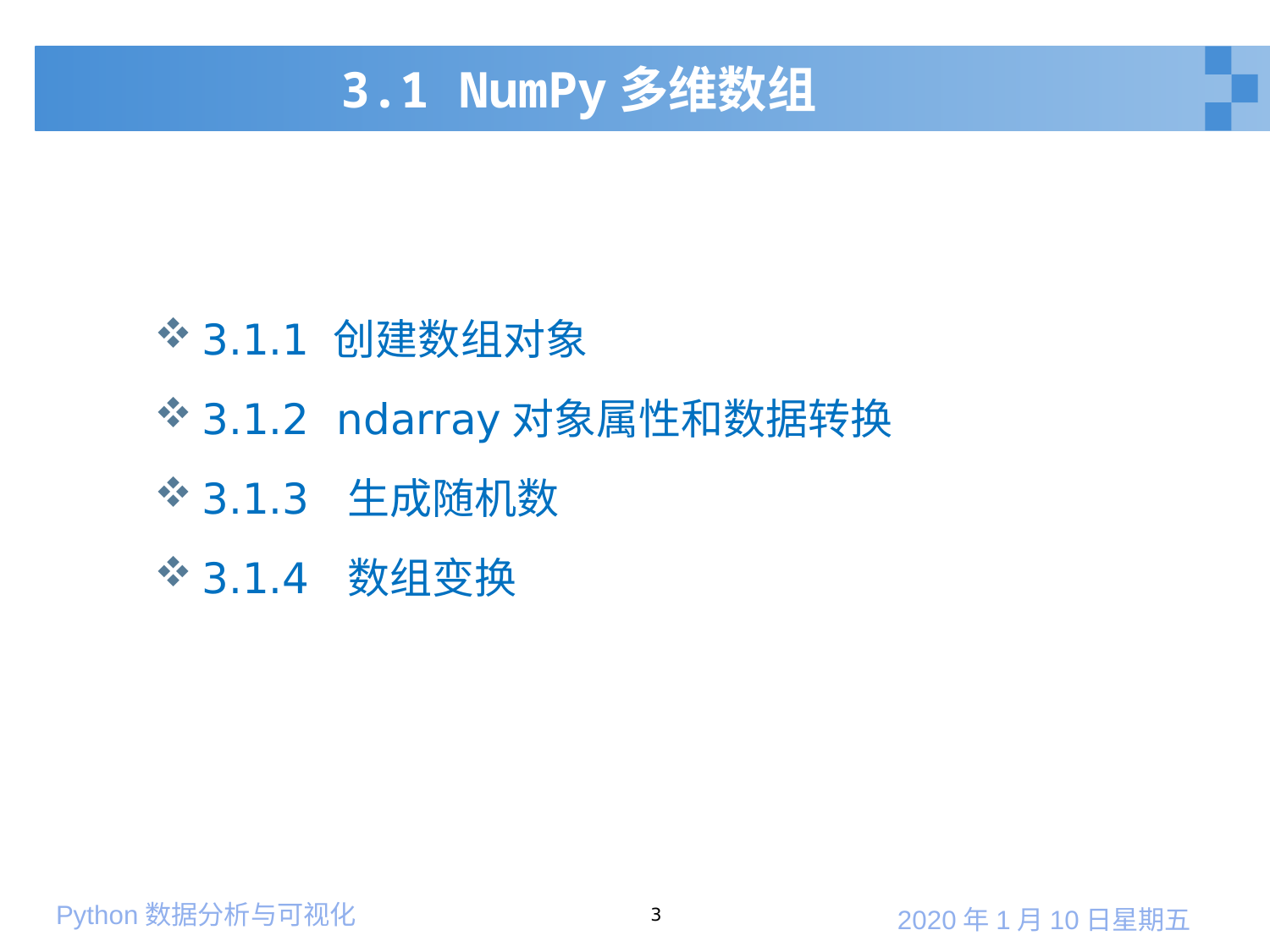

# 3.1 NumPy多维数组
3.1.1 创建数组对象
3.1.2  ndarray对象属性和数据转换
3.1.3  生成随机数
3.1.4  数组变换

3
2020年1月10日星期五